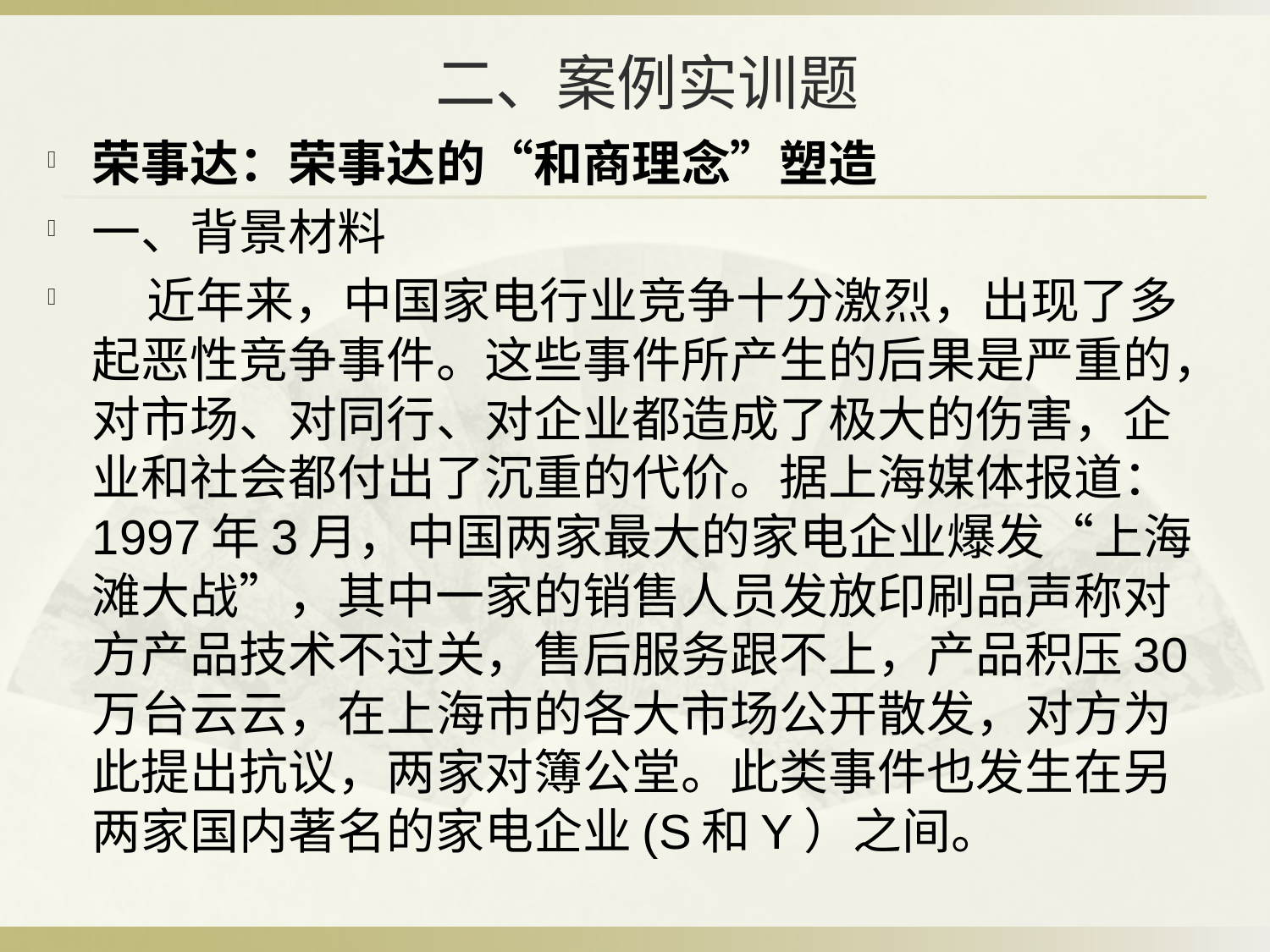

# 二、案例实训题
荣事达：荣事达的“和商理念”塑造
一、背景材料
    近年来，中国家电行业竞争十分激烈，出现了多起恶性竞争事件。这些事件所产生的后果是严重的，对市场、对同行、对企业都造成了极大的伤害，企业和社会都付出了沉重的代价。据上海媒体报道：1997年3月，中国两家最大的家电企业爆发“上海滩大战”，其中一家的销售人员发放印刷品声称对方产品技术不过关，售后服务跟不上，产品积压30万台云云，在上海市的各大市场公开散发，对方为此提出抗议，两家对簿公堂。此类事件也发生在另两家国内著名的家电企业(S和Y）之间。